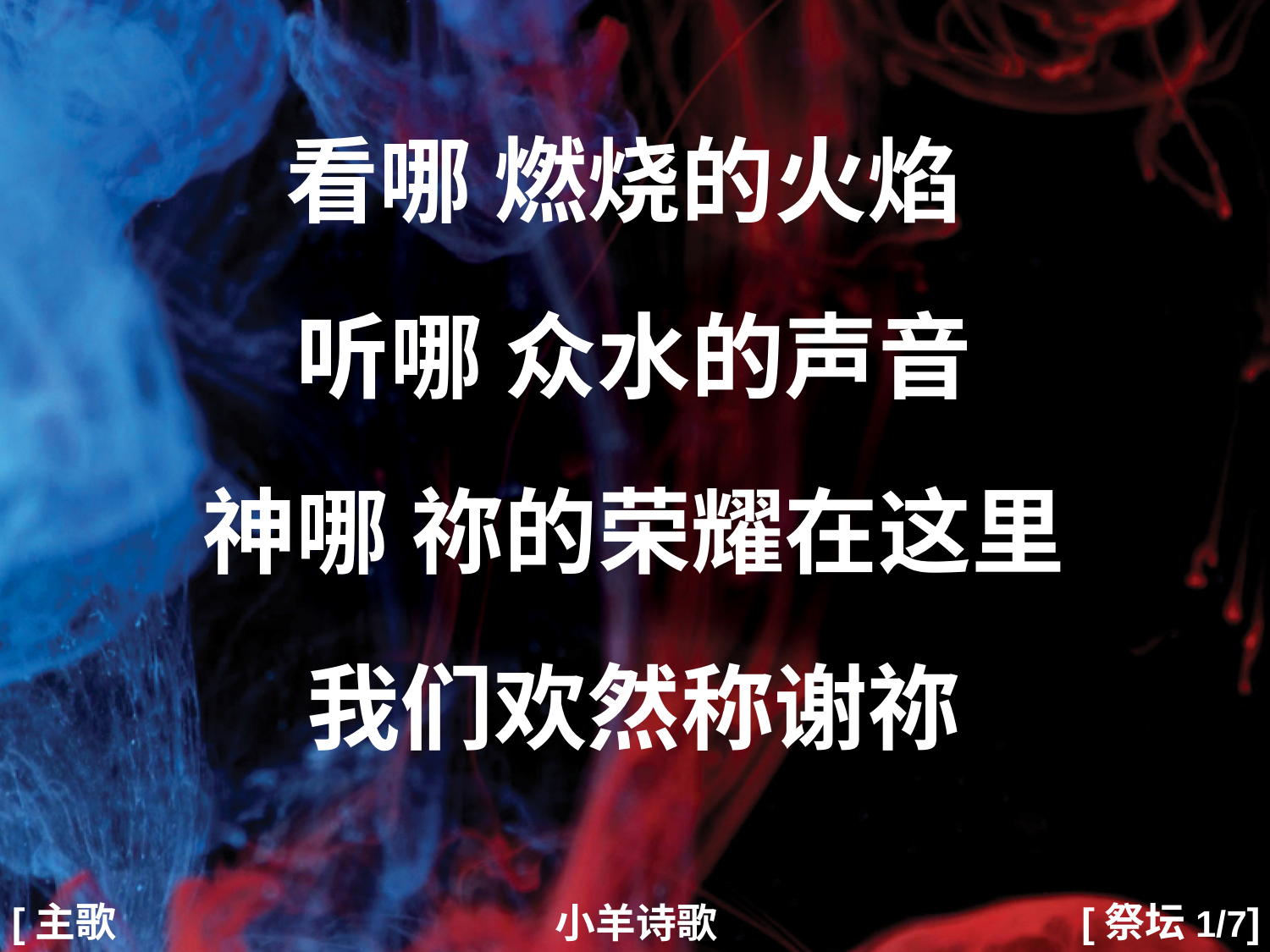

看哪 燃烧的火焰

听哪 众水的声音

神哪 祢的荣耀在这里

我们欢然称谢祢

#

[主歌1]
[祭坛1/7]
小羊诗歌